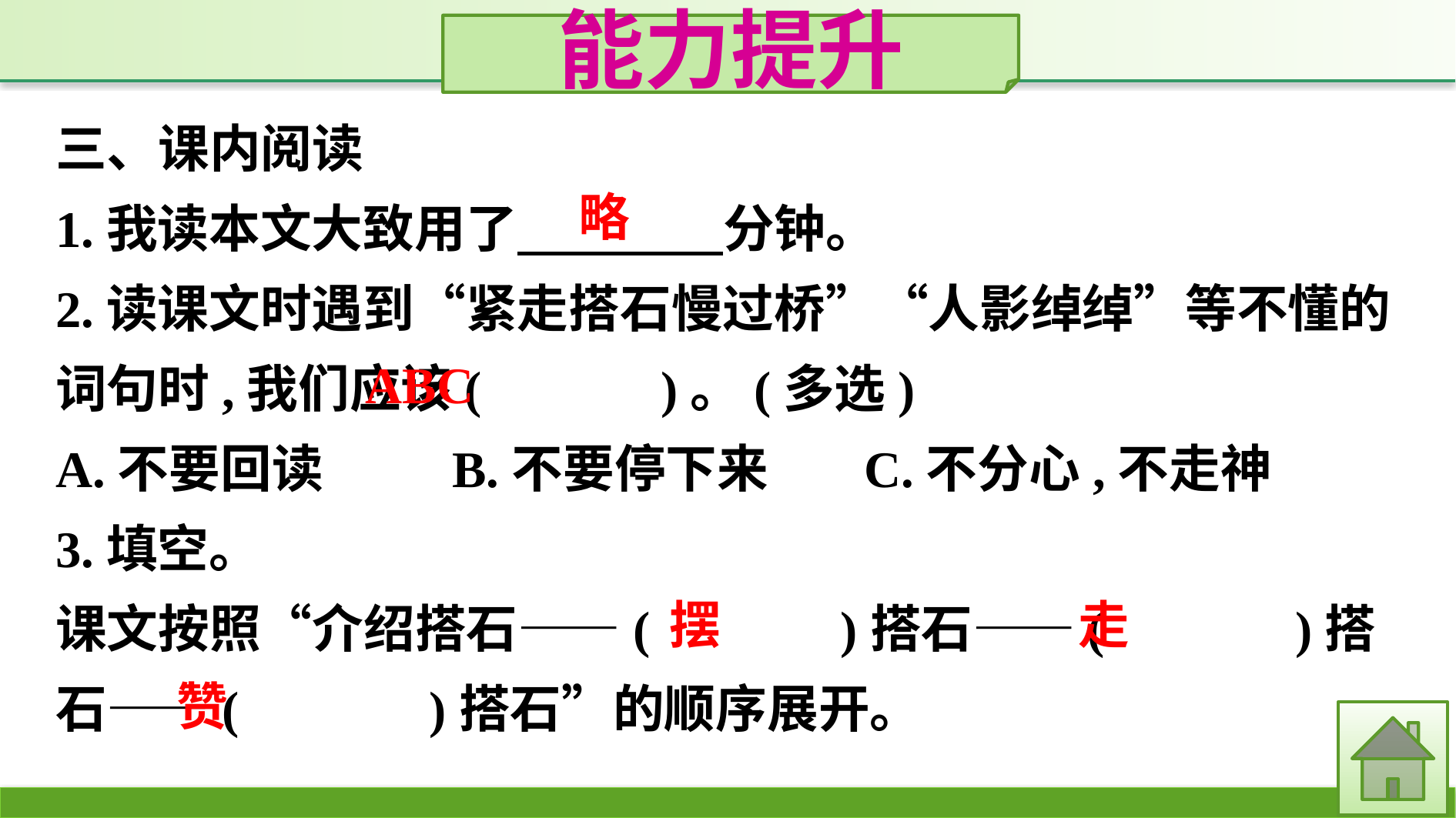

能力提升
三、课内阅读
1.我读本文大致用了　　　　分钟。
2.读课文时遇到“紧走搭石慢过桥”“人影绰绰”等不懂的词句时,我们应该(　　　)。(多选)
A.不要回读		B.不要停下来	C.不分心,不走神
3.填空。
课文按照“介绍搭石——(　　　 )搭石——(　　　 )搭石——(　　　 )搭石”的顺序展开。
略
ABC
走
摆
赞